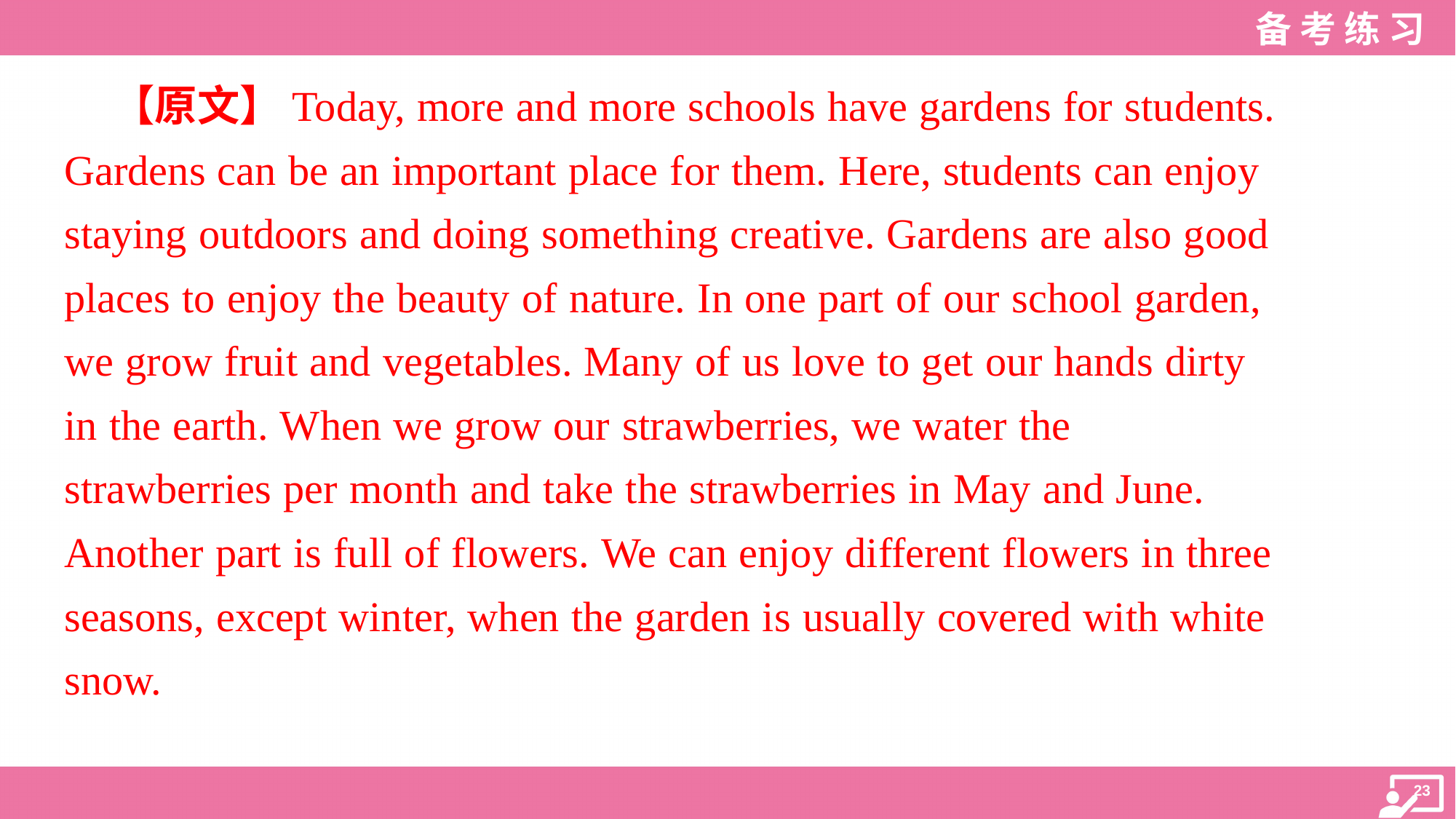

【原文】Today, more and more schools have gardens for students.
Gardens can be an important place for them. Here, students can enjoy
staying outdoors and doing something creative. Gardens are also good
places to enjoy the beauty of nature. In one part of our school garden,
we grow fruit and vegetables. Many of us love to get our hands dirty
in the earth. When we grow our strawberries, we water the
strawberries per month and take the strawberries in May and June.
Another part is full of flowers. We can enjoy different flowers in three
seasons, except winter, when the garden is usually covered with white
snow.